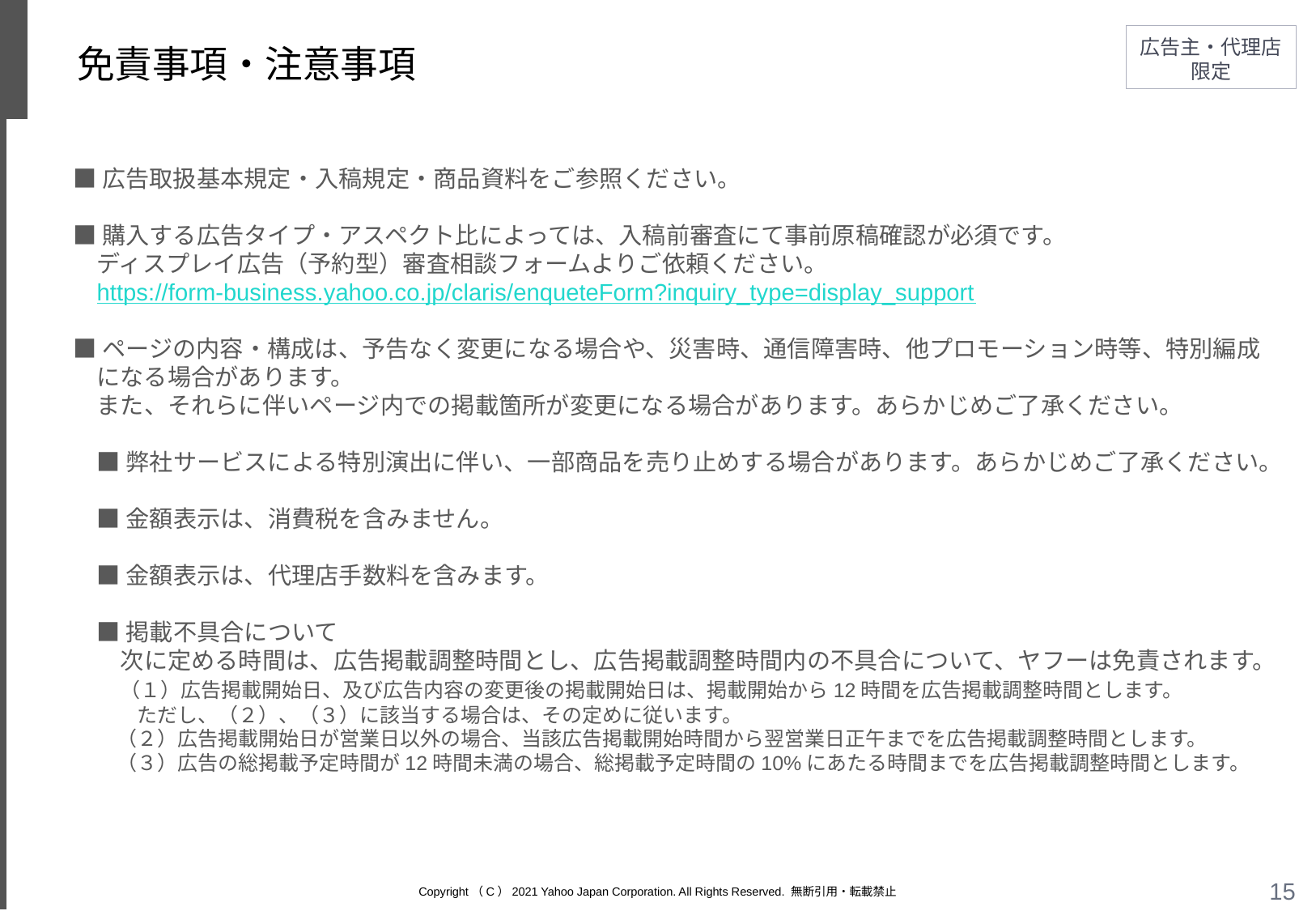

# 免責事項・注意事項
■広告取扱基本規定・入稿規定・商品資料をご参照ください。

■購入する広告タイプ・アスペクト比によっては、入稿前審査にて事前原稿確認が必須です。
ディスプレイ広告（予約型）審査相談フォームよりご依頼ください。
https://form-business.yahoo.co.jp/claris/enqueteForm?inquiry_type=display_support

■ページの内容・構成は、予告なく変更になる場合や、災害時、通信障害時、他プロモーション時等、特別編成になる場合があります。
また、それらに伴いページ内での掲載箇所が変更になる場合があります。あらかじめご了承ください。

■弊社サービスによる特別演出に伴い、一部商品を売り止めする場合があります。あらかじめご了承ください。

■金額表示は、消費税を含みません。

■金額表示は、代理店手数料を含みます。

■掲載不具合について
　次に定める時間は、広告掲載調整時間とし、広告掲載調整時間内の不具合について、ヤフーは免責されます。
　（１）広告掲載開始日、及び広告内容の変更後の掲載開始日は、掲載開始から12時間を広告掲載調整時間とします。
　　ただし、（２）、（３）に該当する場合は、その定めに従います。
　（２）広告掲載開始日が営業日以外の場合、当該広告掲載開始時間から翌営業日正午までを広告掲載調整時間とします。
　（３）広告の総掲載予定時間が12時間未満の場合、総掲載予定時間の10%にあたる時間までを広告掲載調整時間とします。

Copyright（C）2021 Yahoo Japan Corporation. All Rights Reserved. 無断引用・転載禁止